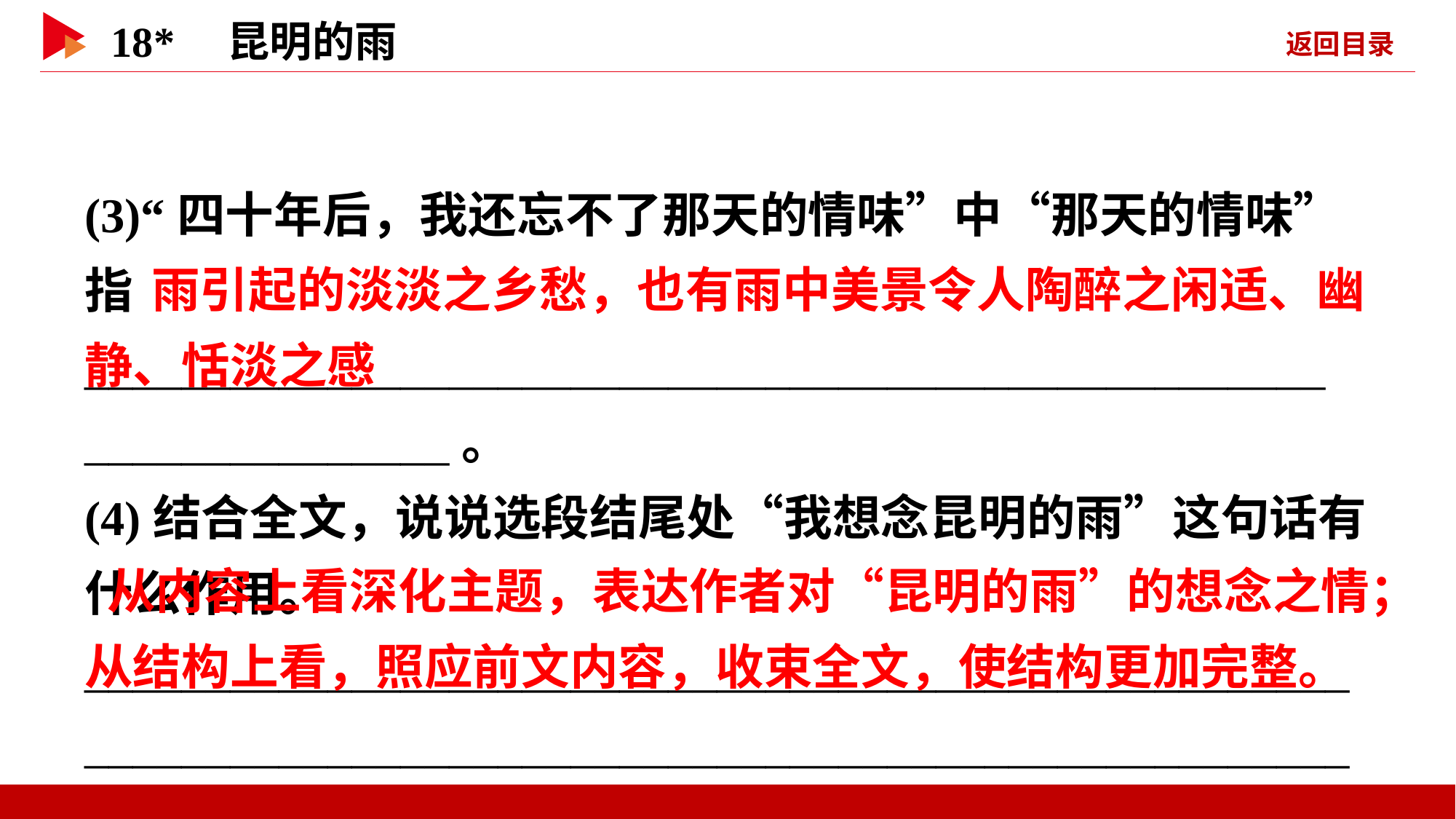

(3)“四十年后，我还忘不了那天的情味”中“那天的情味”指___________________________________________________
_______________。
(4)结合全文，说说选段结尾处“我想念昆明的雨”这句话有什么作用。
__________________________________________________________________________________________________________
     雨引起的淡淡之乡愁，也有雨中美景令人陶醉之闲适、幽静、恬淡之感
 从内容上看深化主题，表达作者对“昆明的雨”的想念之情；从结构上看，照应前文内容，收束全文，使结构更加完整。